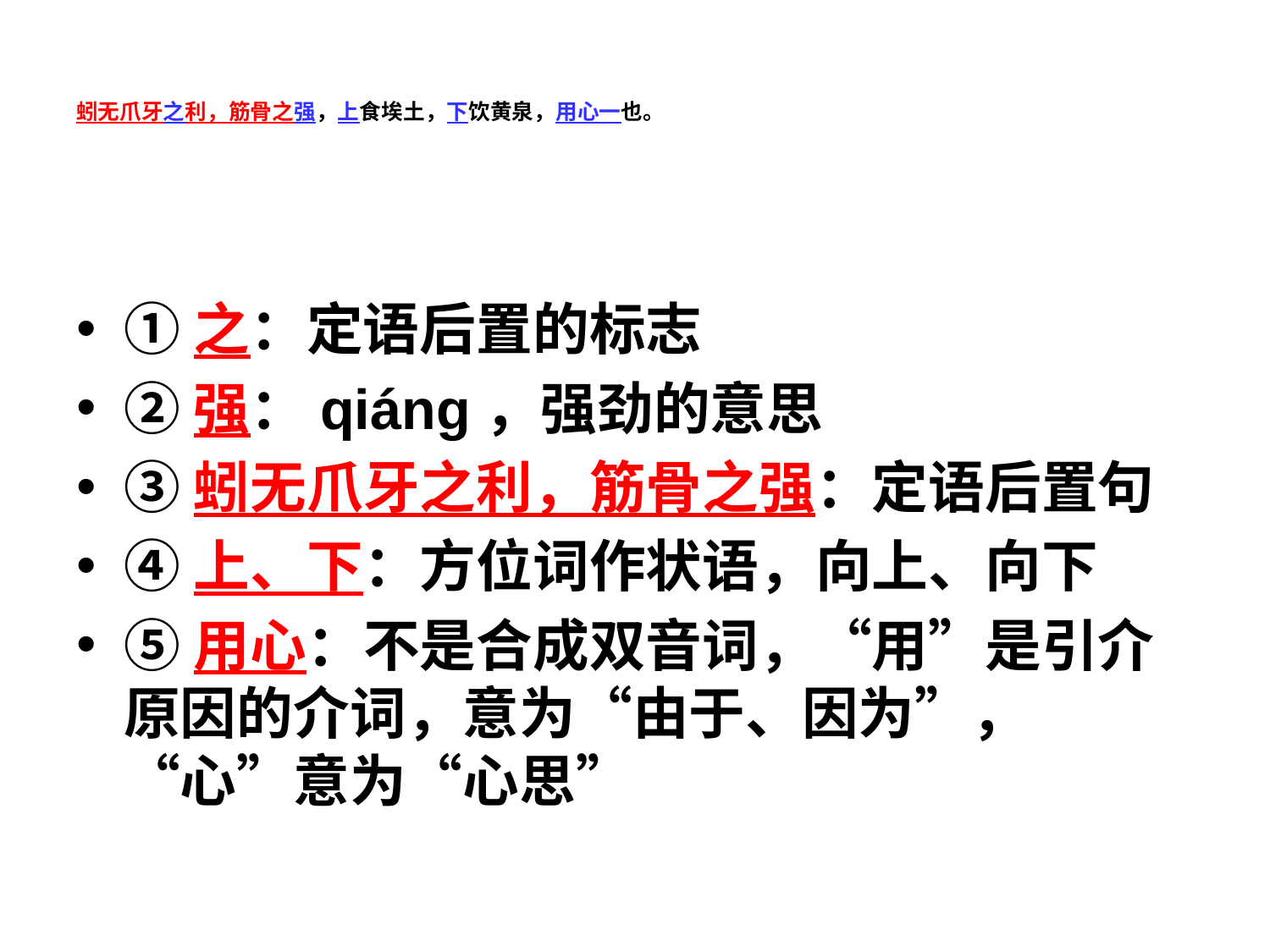

# 蚓无爪牙之利，筋骨之强，上食埃土，下饮黄泉，用心一也。
①之：定语后置的标志
②强：qiáng，强劲的意思
③蚓无爪牙之利，筋骨之强：定语后置句
④上、下：方位词作状语，向上、向下
⑤用心：不是合成双音词，“用”是引介原因的介词，意为“由于、因为”，“心”意为“心思”